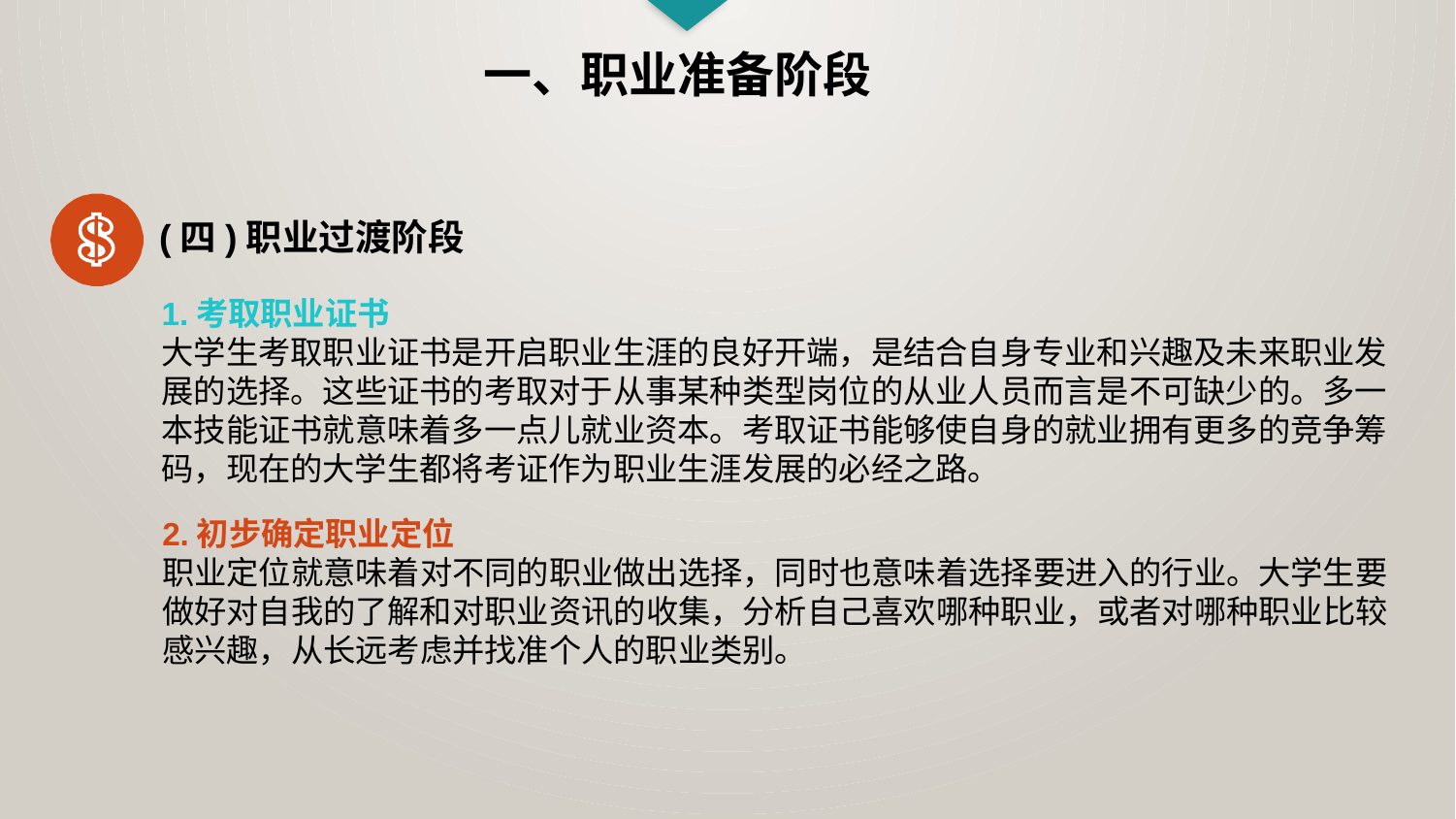

一、职业准备阶段

(四)职业过渡阶段

1.考取职业证书
大学生考取职业证书是开启职业生涯的良好开端，是结合自身专业和兴趣及未来职业发展的选择。这些证书的考取对于从事某种类型岗位的从业人员而言是不可缺少的。多一本技能证书就意味着多一点儿就业资本。考取证书能够使自身的就业拥有更多的竞争筹码，现在的大学生都将考证作为职业生涯发展的必经之路。
2.初步确定职业定位
职业定位就意味着对不同的职业做出选择，同时也意味着选择要进入的行业。大学生要做好对自我的了解和对职业资讯的收集，分析自己喜欢哪种职业，或者对哪种职业比较感兴趣，从长远考虑并找准个人的职业类别。
29